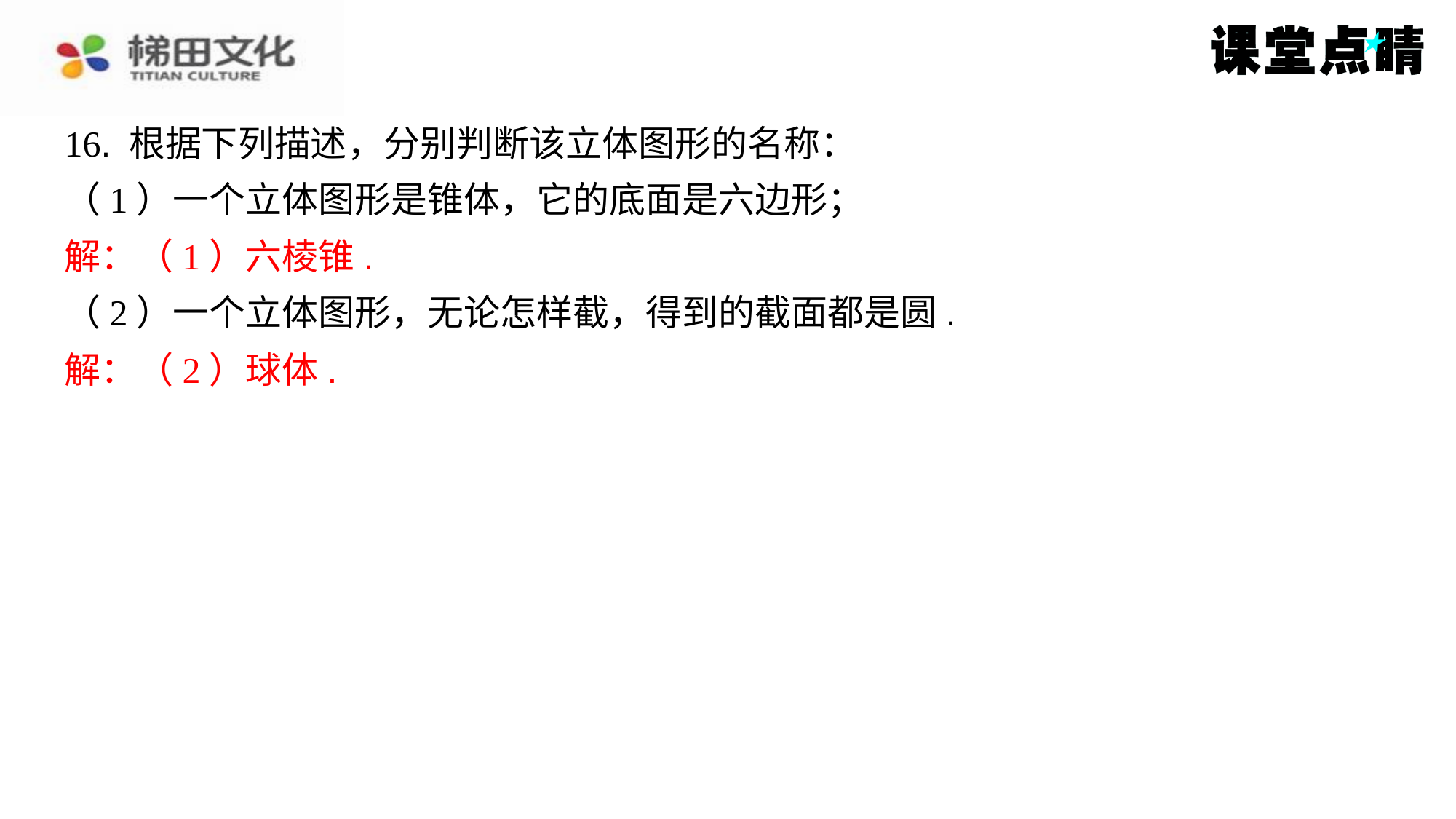

16. 根据下列描述，分别判断该立体图形的名称：
（1）一个立体图形是锥体，它的底面是六边形；
解：（1）六棱锥.
（2）一个立体图形，无论怎样截，得到的截面都是圆.
解：（2）球体.
解：（1）六棱锥.
解：（2）球体.